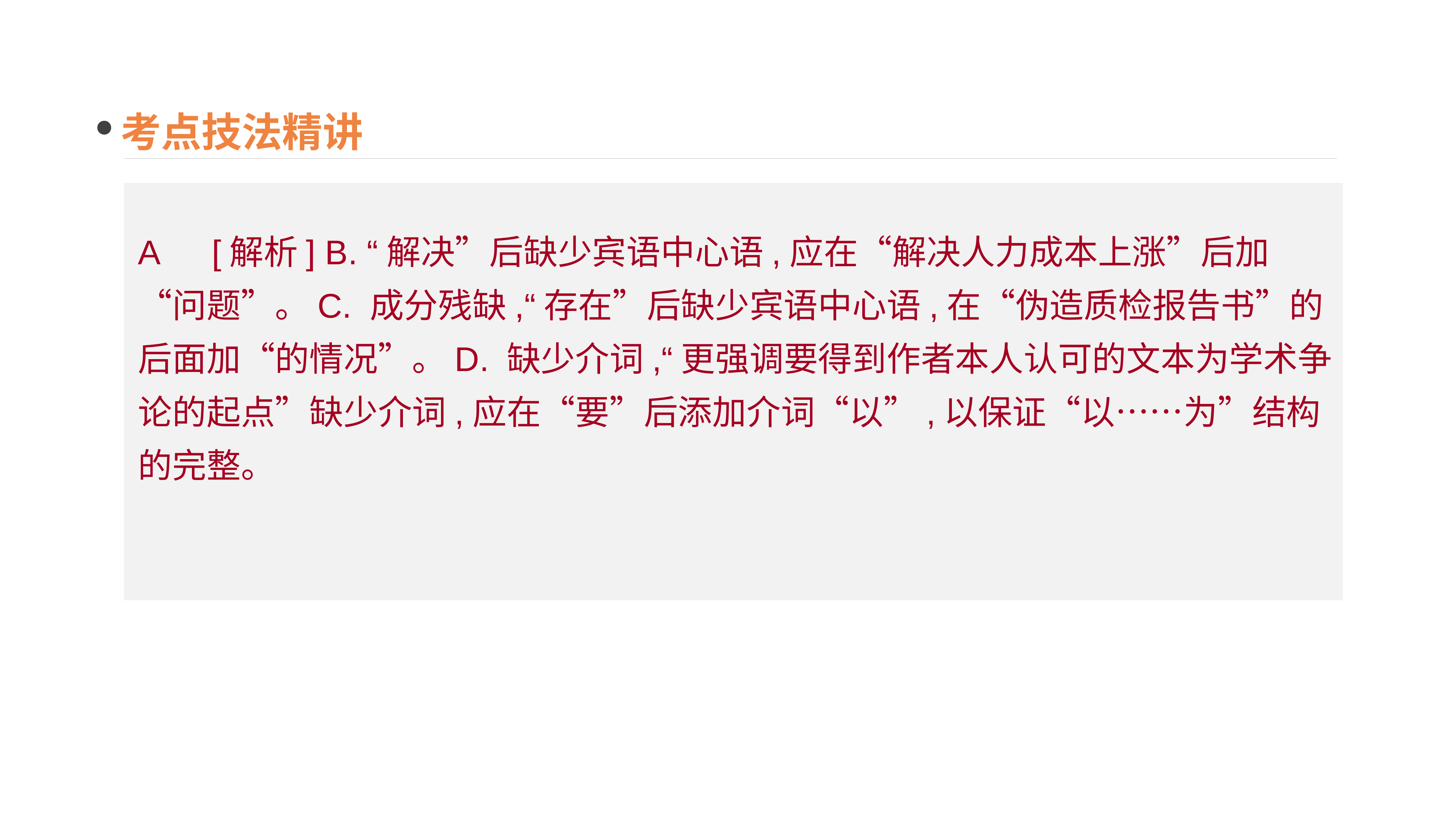

考点技法精讲

A　[解析] B. “解决”后缺少宾语中心语,应在“解决人力成本上涨”后加“问题”。C. 成分残缺,“存在”后缺少宾语中心语,在“伪造质检报告书”的后面加“的情况”。D. 缺少介词,“更强调要得到作者本人认可的文本为学术争论的起点”缺少介词,应在“要”后添加介词“以”,以保证“以……为”结构的完整。